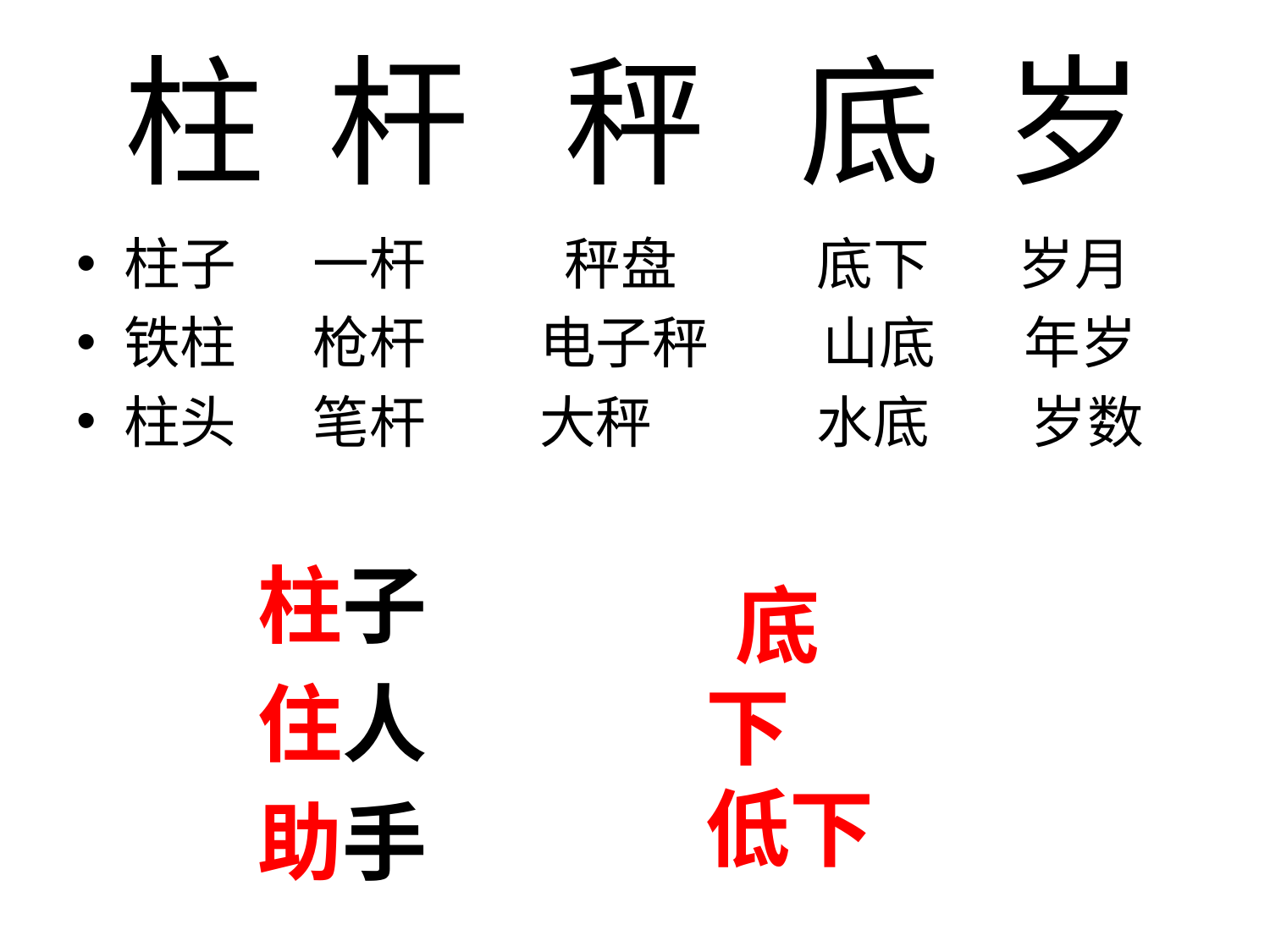

# 柱  杆   秤   底  岁
柱子      一杆           秤盘           底下       岁月
铁柱      枪杆         电子秤         山底       年岁
柱头      笔杆         大秤             水底        岁数
柱子
住人
助手
   底下   低下